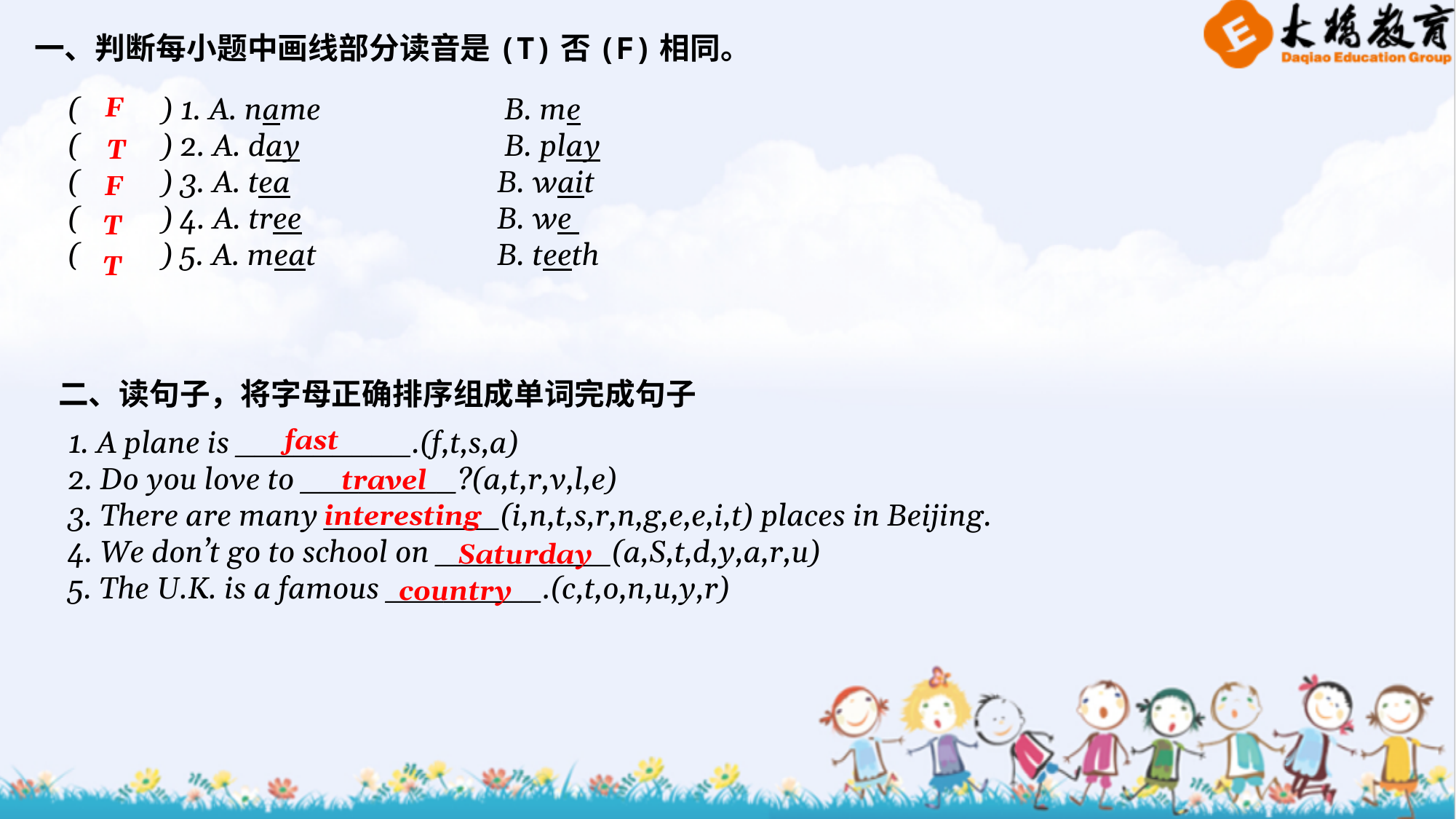

一、判断每小题中画线部分读音是(T)否(F)相同。
F
(　　 ) 1. A. name　　　　	B. me
(　　 ) 2. A. day  	               B. play
(　　 ) 3. A. tea  	              B. wait
(　　 ) 4. A. tree 	              B. we
(　　 ) 5. A. meat	              B. teeth
T
F
T
T
二、读句子，将字母正确排序组成单词完成句子
fast
1. A plane is _________.(f,t,s,a)
2. Do you love to ________?(a,t,r,v,l,e)
3. There are many _________(i,n,t,s,r,n,g,e,e,i,t) places in Beijing.
4. We don’t go to school on _________(a,S,t,d,y,a,r,u)
5. The U.K. is a famous ________.(c,t,o,n,u,y,r)
travel
interesting
Saturday
country